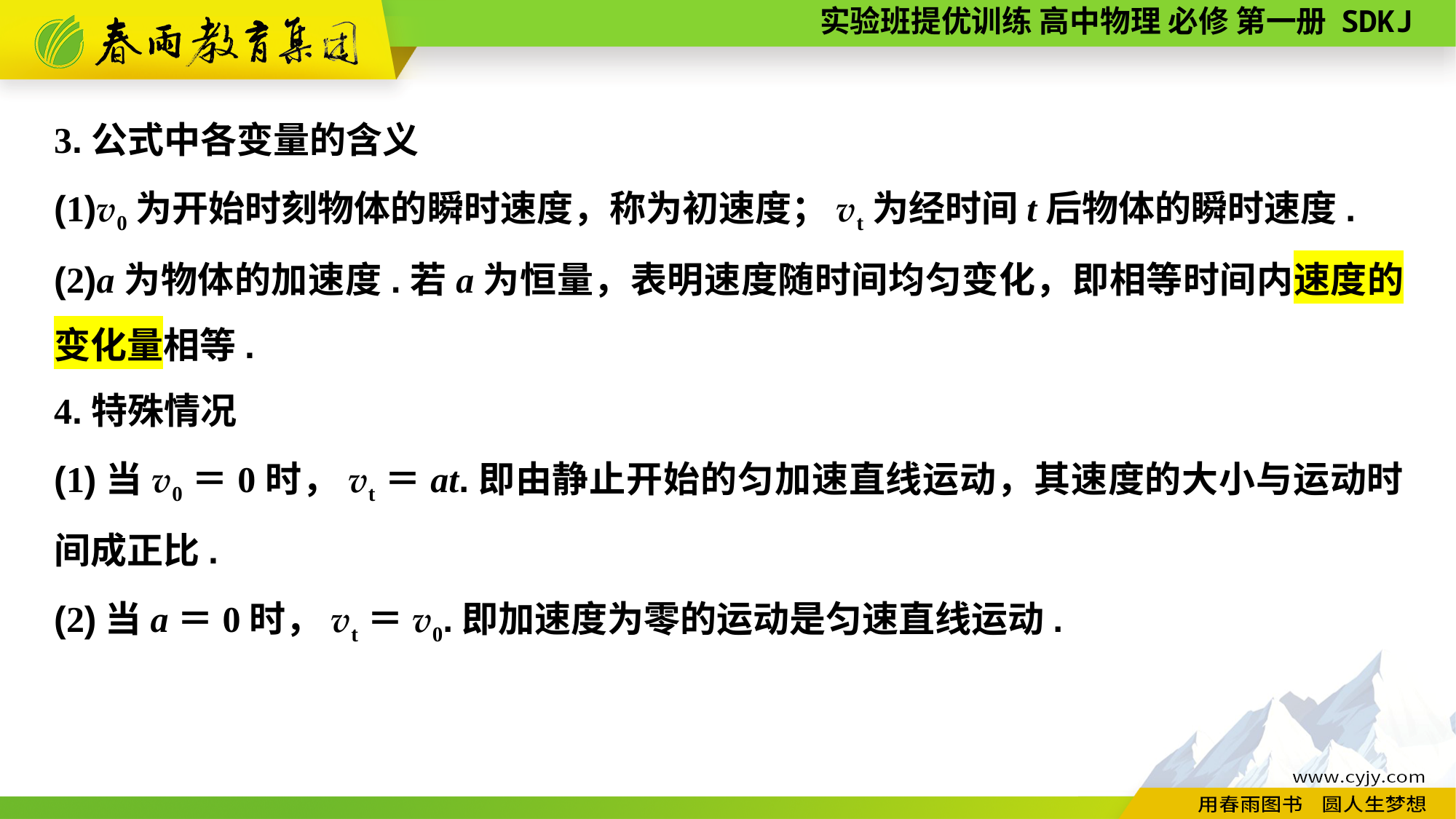

3.公式中各变量的含义
(1)v0为开始时刻物体的瞬时速度，称为初速度；vt为经时间t后物体的瞬时速度.
(2)a为物体的加速度.若a为恒量，表明速度随时间均匀变化，即相等时间内速度的变化量相等.
4.特殊情况
(1)当v0＝0时，vt＝at.即由静止开始的匀加速直线运动，其速度的大小与运动时间成正比.
(2)当a＝0时，vt＝v0.即加速度为零的运动是匀速直线运动.